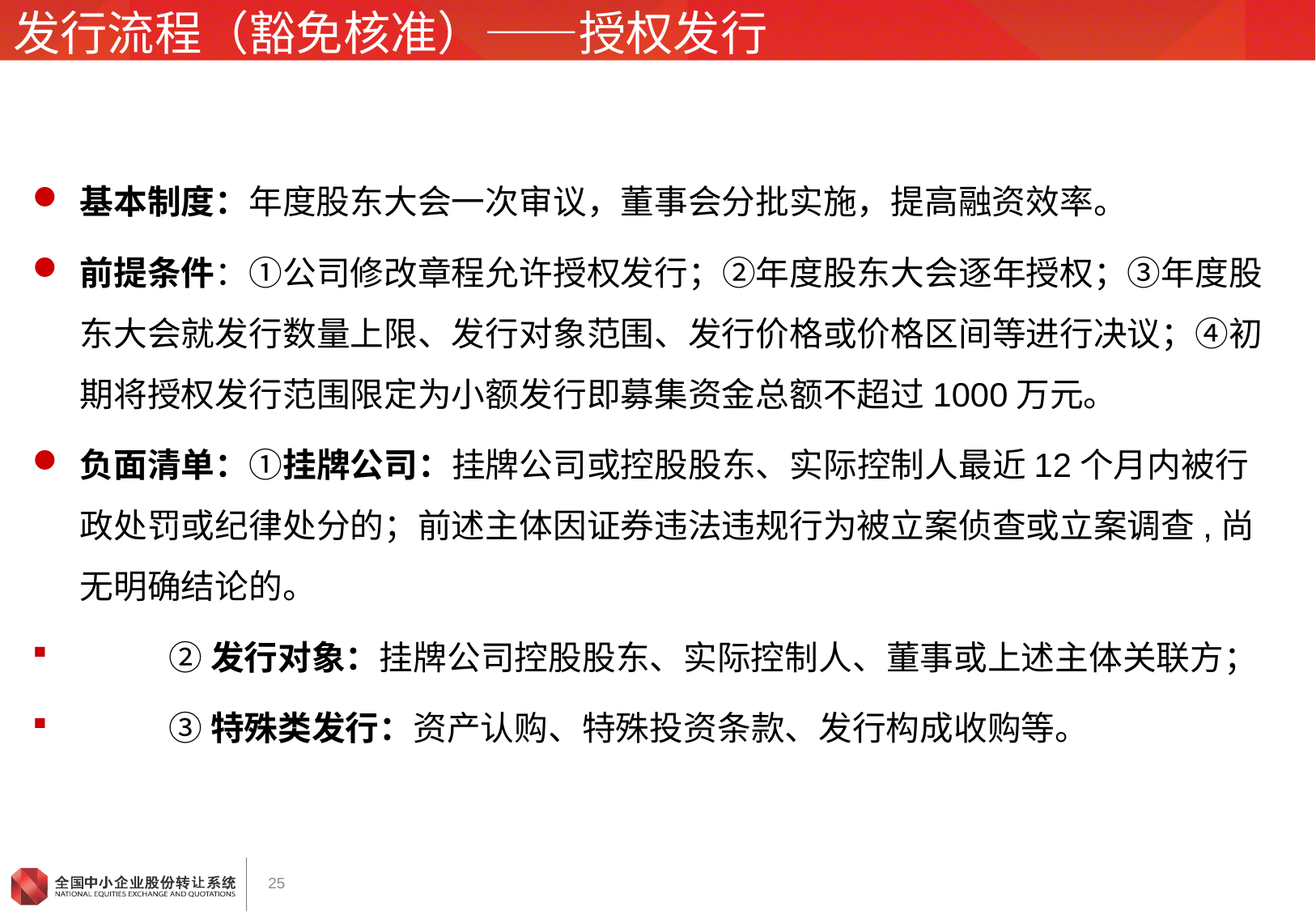

# 发行流程（豁免核准）——授权发行
基本制度：年度股东大会一次审议，董事会分批实施，提高融资效率。
前提条件：①公司修改章程允许授权发行；②年度股东大会逐年授权；③年度股东大会就发行数量上限、发行对象范围、发行价格或价格区间等进行决议；④初期将授权发行范围限定为小额发行即募集资金总额不超过1000万元。
负面清单：①挂牌公司：挂牌公司或控股股东、实际控制人最近12个月内被行政处罚或纪律处分的；前述主体因证券违法违规行为被立案侦查或立案调查,尚无明确结论的。
               ②发行对象：挂牌公司控股股东、实际控制人、董事或上述主体关联方；
               ③特殊类发行：资产认购、特殊投资条款、发行构成收购等。

25